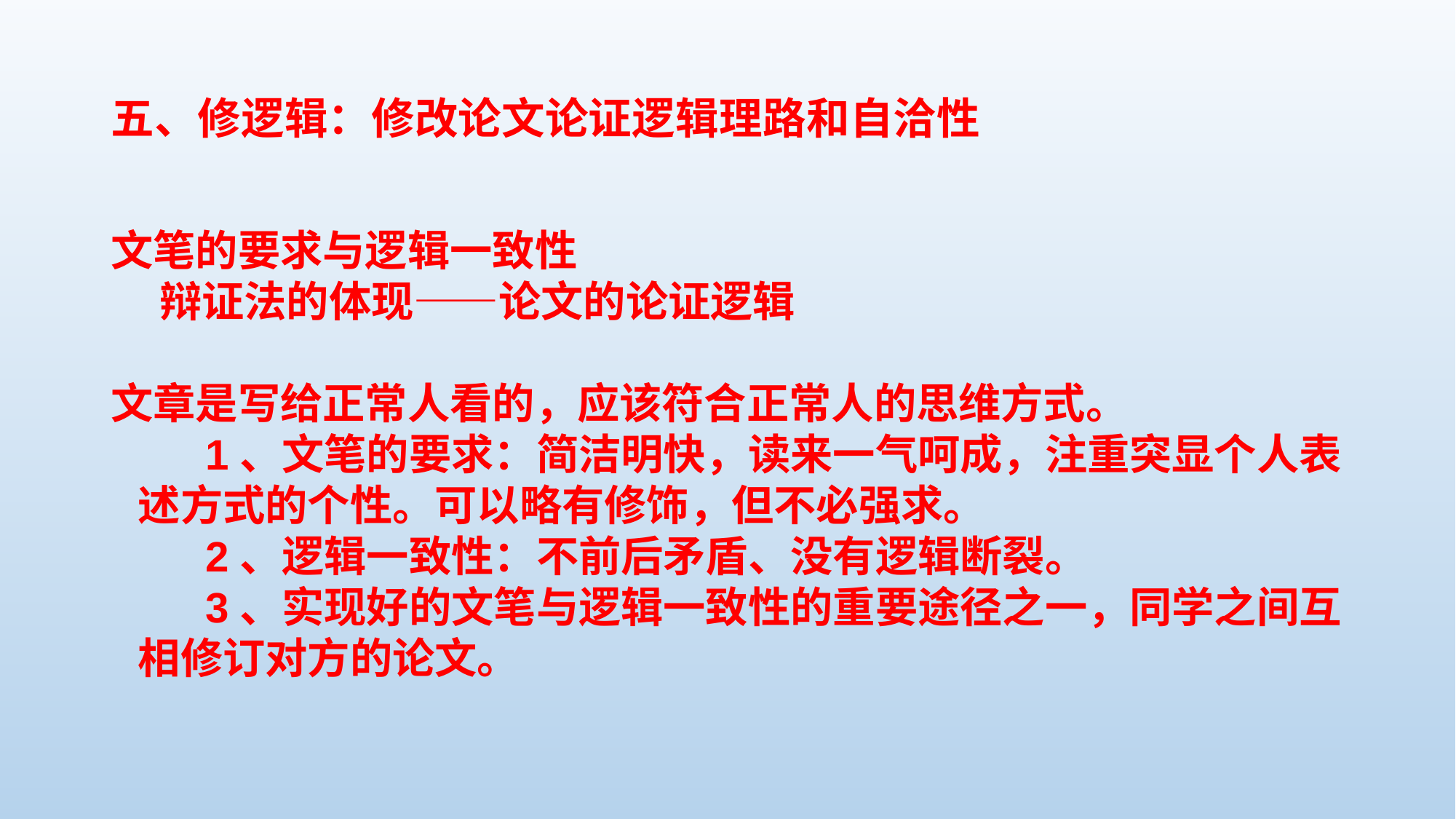

# 五、修逻辑：修改论文论证逻辑理路和自洽性
文笔的要求与逻辑一致性
    辩证法的体现——论文的论证逻辑

文章是写给正常人看的，应该符合正常人的思维方式。
　　1、文笔的要求：简洁明快，读来一气呵成，注重突显个人表述方式的个性。可以略有修饰，但不必强求。
　　2、逻辑一致性：不前后矛盾、没有逻辑断裂。
　　3、实现好的文笔与逻辑一致性的重要途径之一，同学之间互相修订对方的论文。